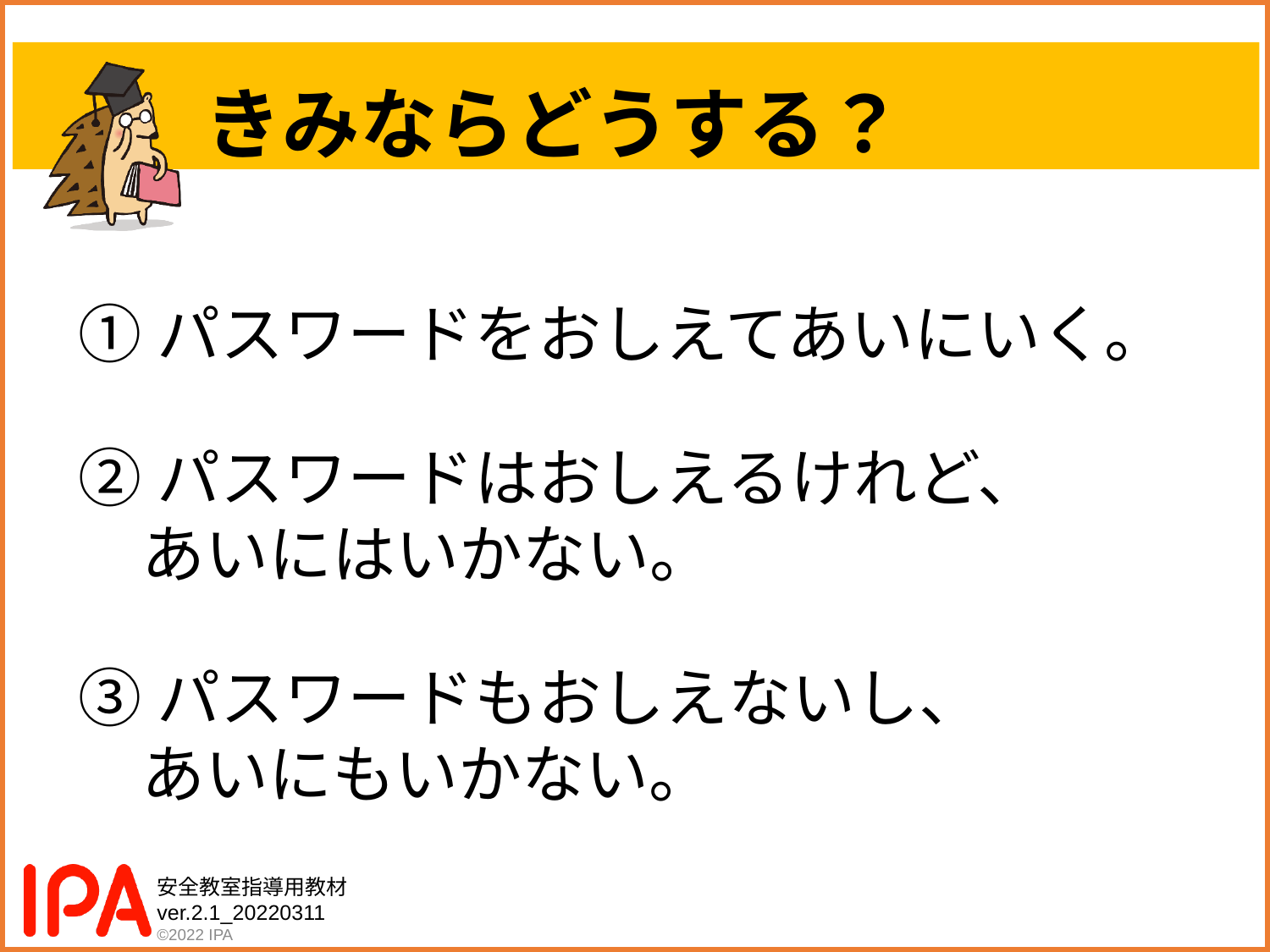

きみならどうする？
①パスワードをおしえてあいにいく。

②パスワードはおしえるけれど、
　あいにはいかない。

③パスワードもおしえないし、
　あいにもいかない。